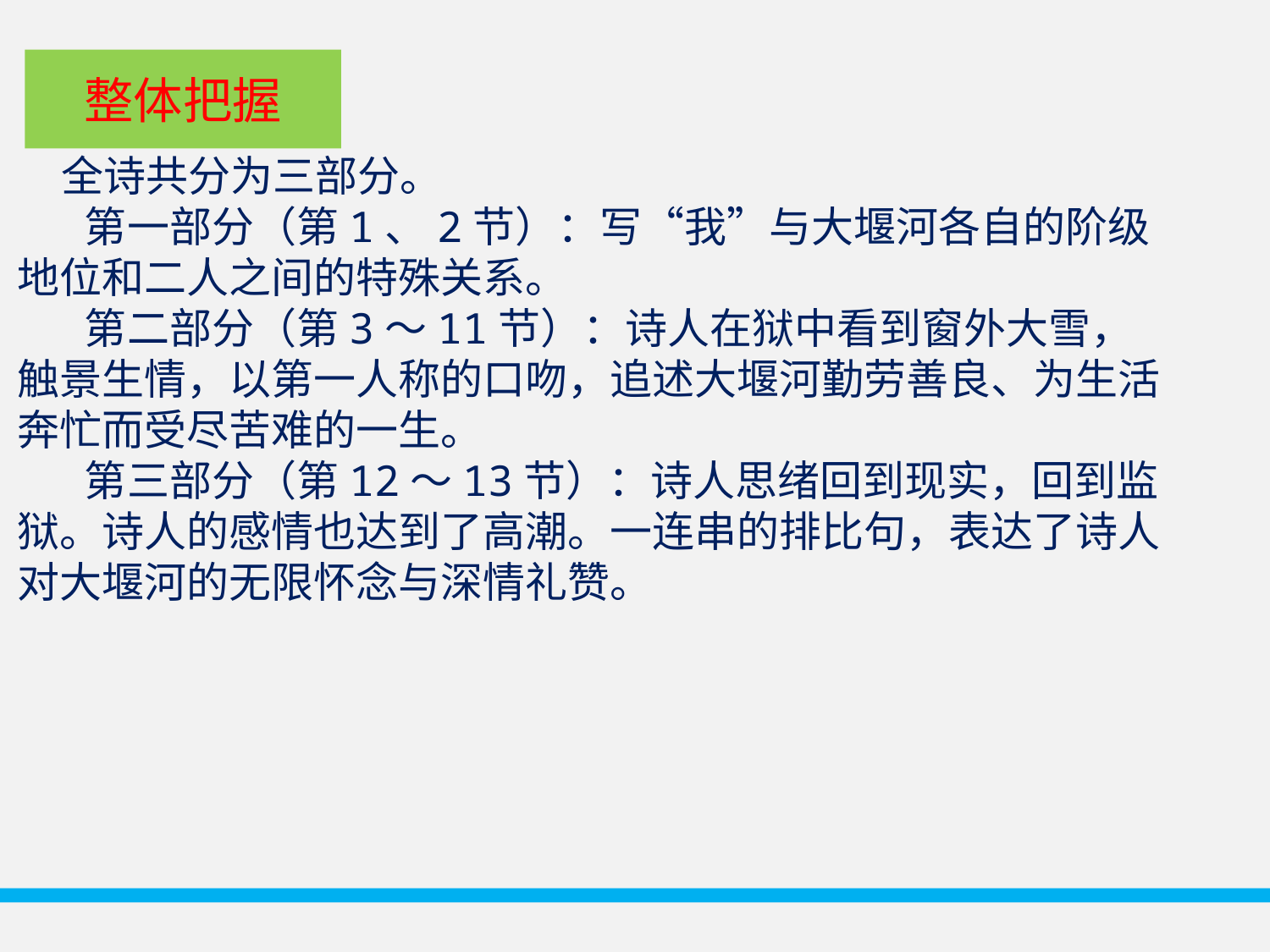

整体把握
     全诗共分为三部分。
      第一部分（第1、2节）：写“我”与大堰河各自的阶级地位和二人之间的特殊关系。
      第二部分（第3～11节）：诗人在狱中看到窗外大雪，触景生情，以第一人称的口吻，追述大堰河勤劳善良、为生活奔忙而受尽苦难的一生。
      第三部分（第12～13节）：诗人思绪回到现实，回到监狱。诗人的感情也达到了高潮。一连串的排比句，表达了诗人对大堰河的无限怀念与深情礼赞。